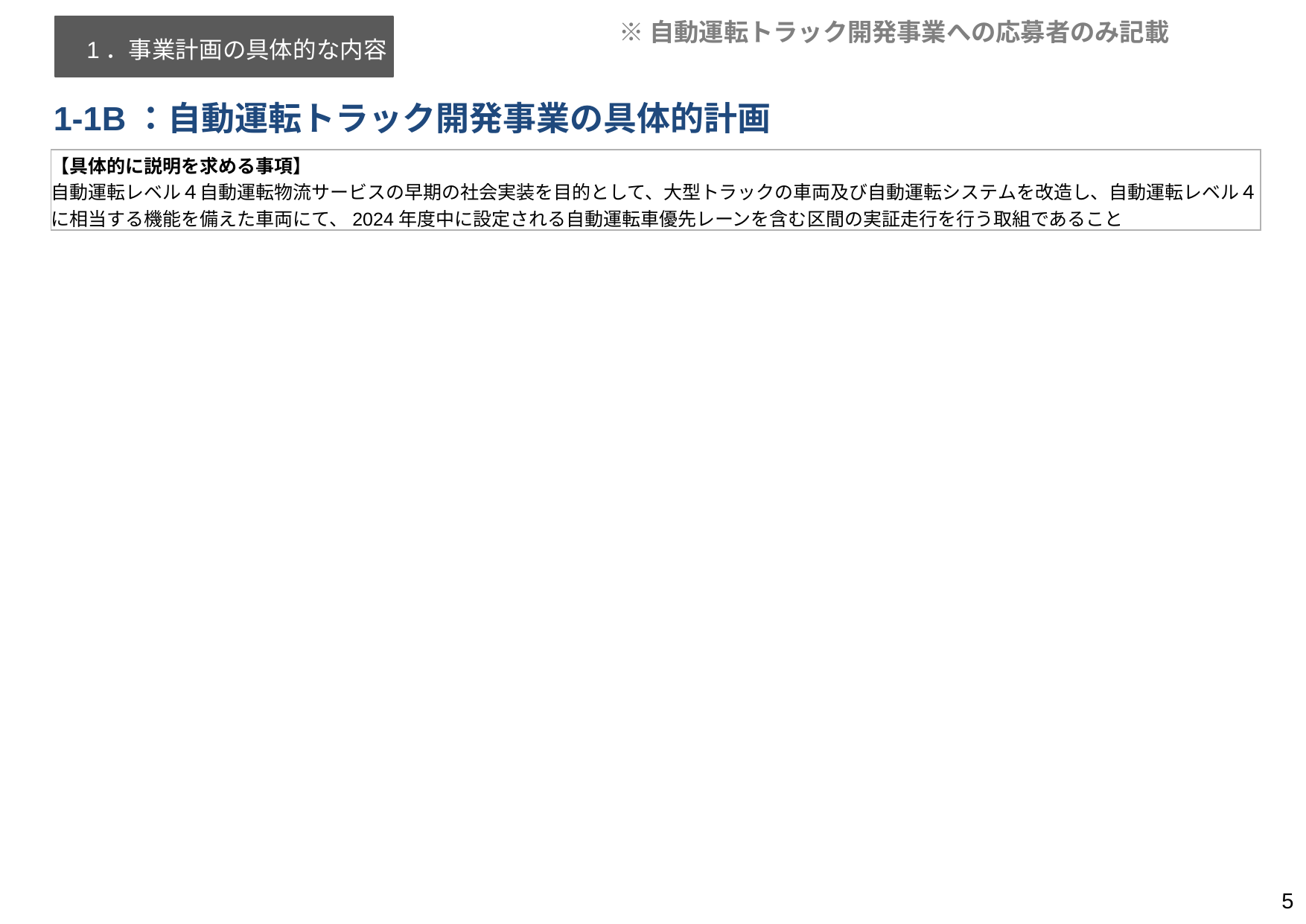

1．事業計画の具体的な内容
※自動運転トラック開発事業への応募者のみ記載
# 1-1B：自動運転トラック開発事業の具体的計画
【具体的に説明を求める事項】
自動運転レベル４自動運転物流サービスの早期の社会実装を目的として、大型トラックの車両及び自動運転システムを改造し、自動運転レベル４に相当する機能を備えた車両にて、2024年度中に設定される自動運転車優先レーンを含む区間の実証走行を行う取組であること
5